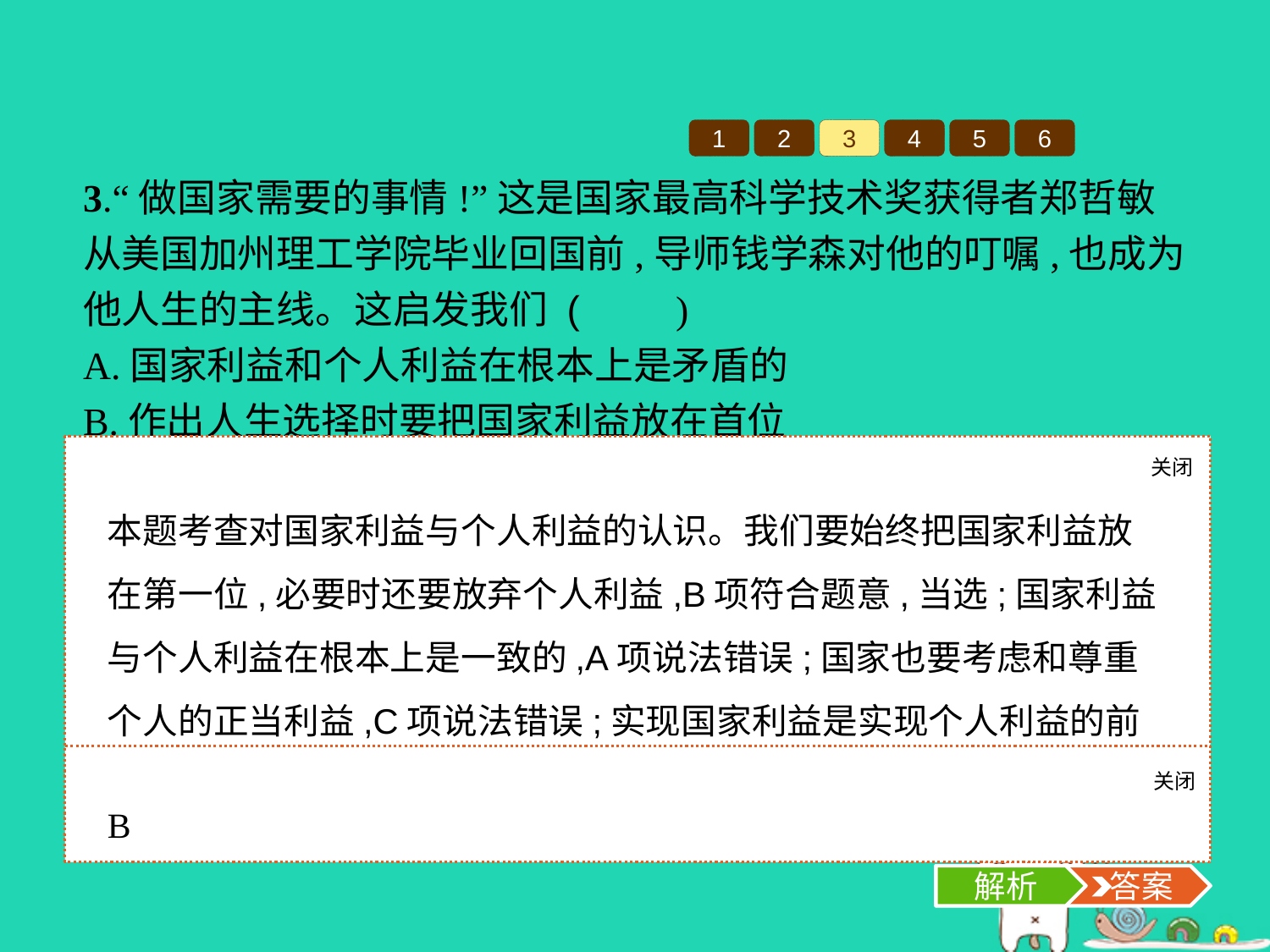

1
2
3
4
5
6
3.“做国家需要的事情!”这是国家最高科学技术奖获得者郑哲敏从美国加州理工学院毕业回国前,导师钱学森对他的叮嘱,也成为他人生的主线。这启发我们 (　　)
A.国家利益和个人利益在根本上是矛盾的
B.作出人生选择时要把国家利益放在首位
C.与国家利益相比,个人利益无关紧要
D.实现个人利益是维护国家利益的前提

关闭
解析

本题考查对国家利益与个人利益的认识。我们要始终把国家利益放在第一位,必要时还要放弃个人利益,B项符合题意,当选;国家利益与个人利益在根本上是一致的,A项说法错误;国家也要考虑和尊重个人的正当利益,C项说法错误;实现国家利益是实现个人利益的前提,D项说法错误。

关闭
解析
  答案

B
解析
  答案